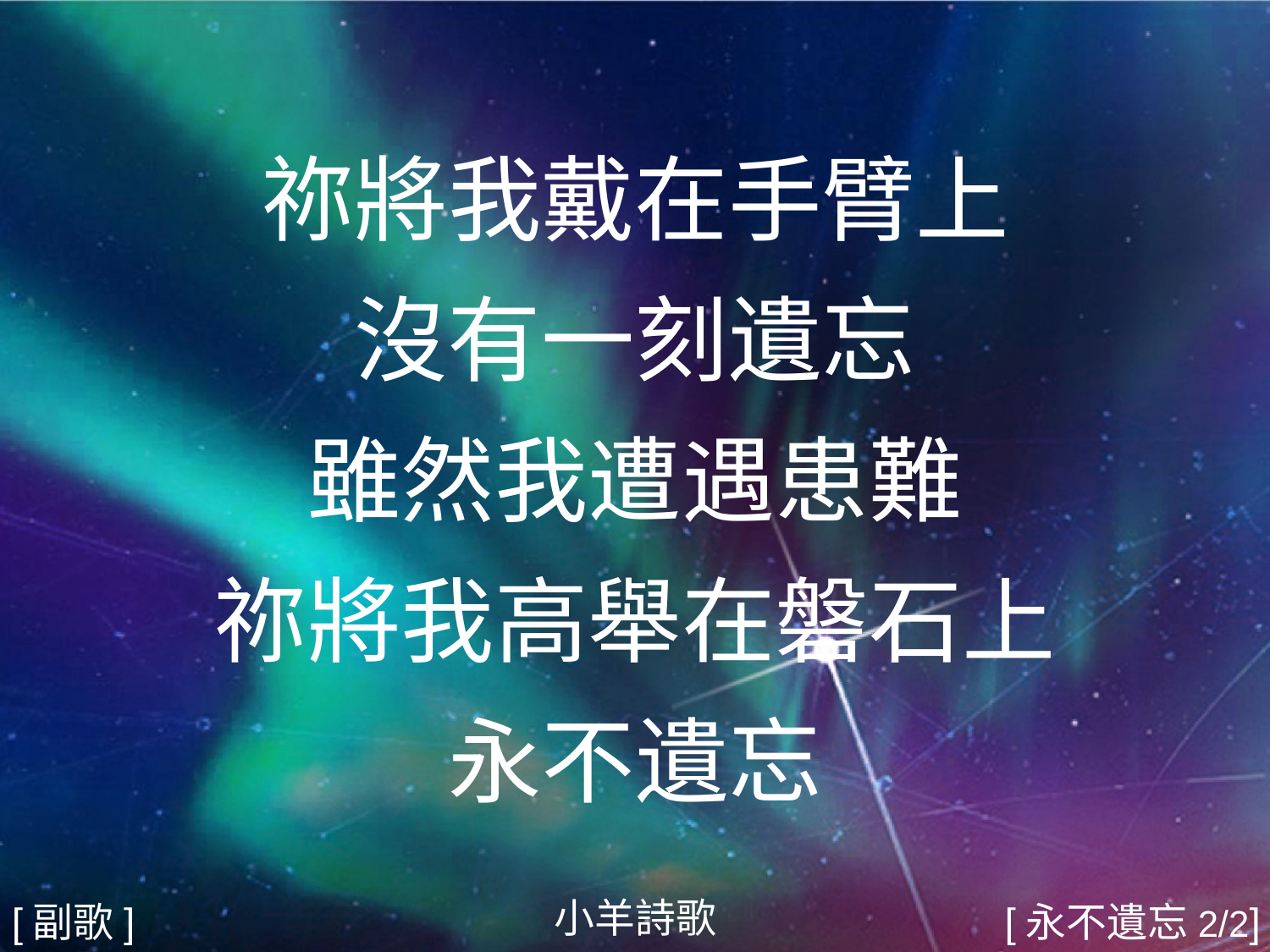

祢將我戴在手臂上

沒有一刻遺忘

雖然我遭遇患難

祢將我高舉在磐石上

永不遺忘

#

小羊詩歌
[副歌]
[永不遺忘2/2]